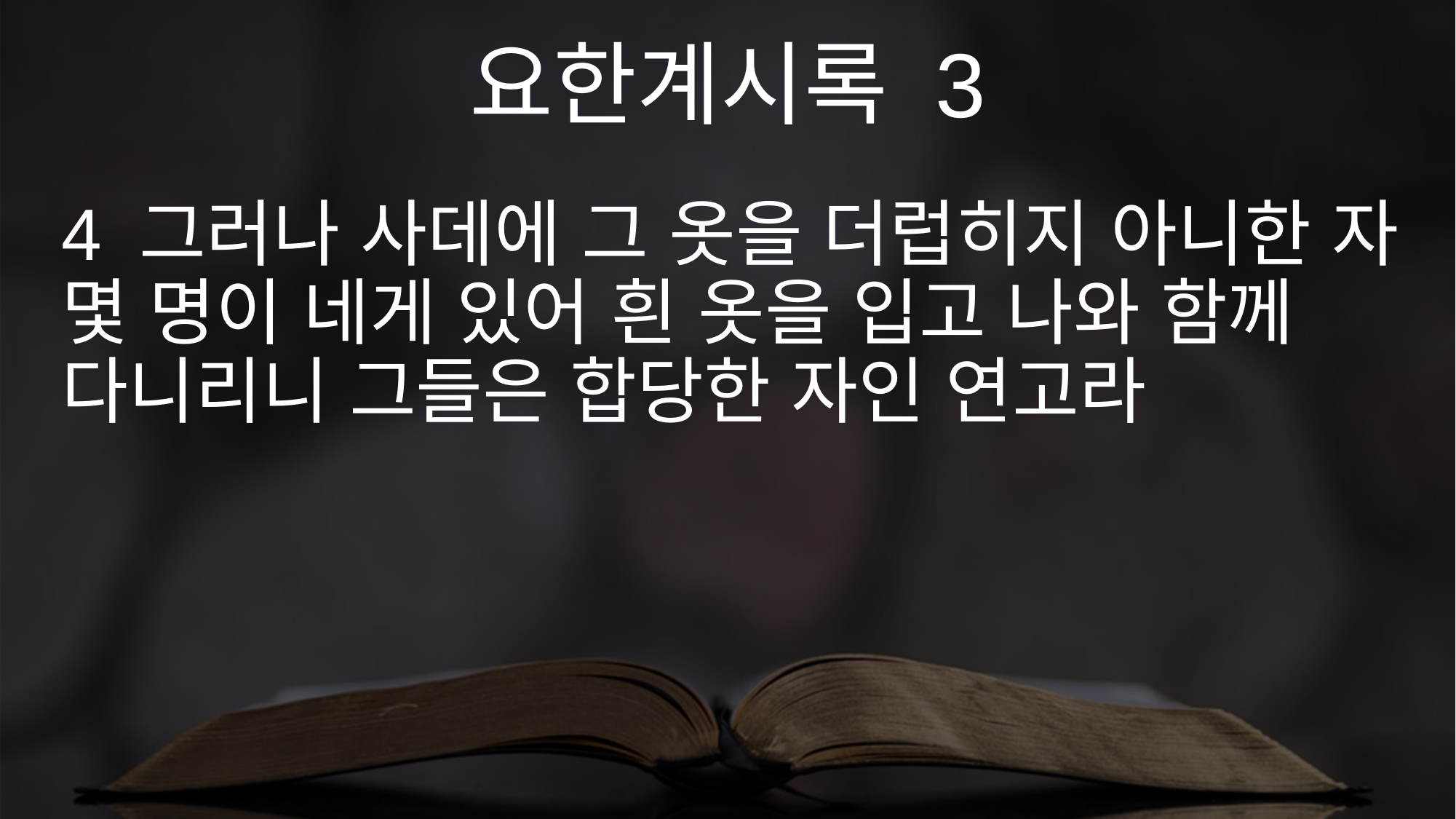

요한계시록 3
4 그러나 사데에 그 옷을 더럽히지 아니한 자 몇 명이 네게 있어 흰 옷을 입고 나와 함께 다니리니 그들은 합당한 자인 연고라